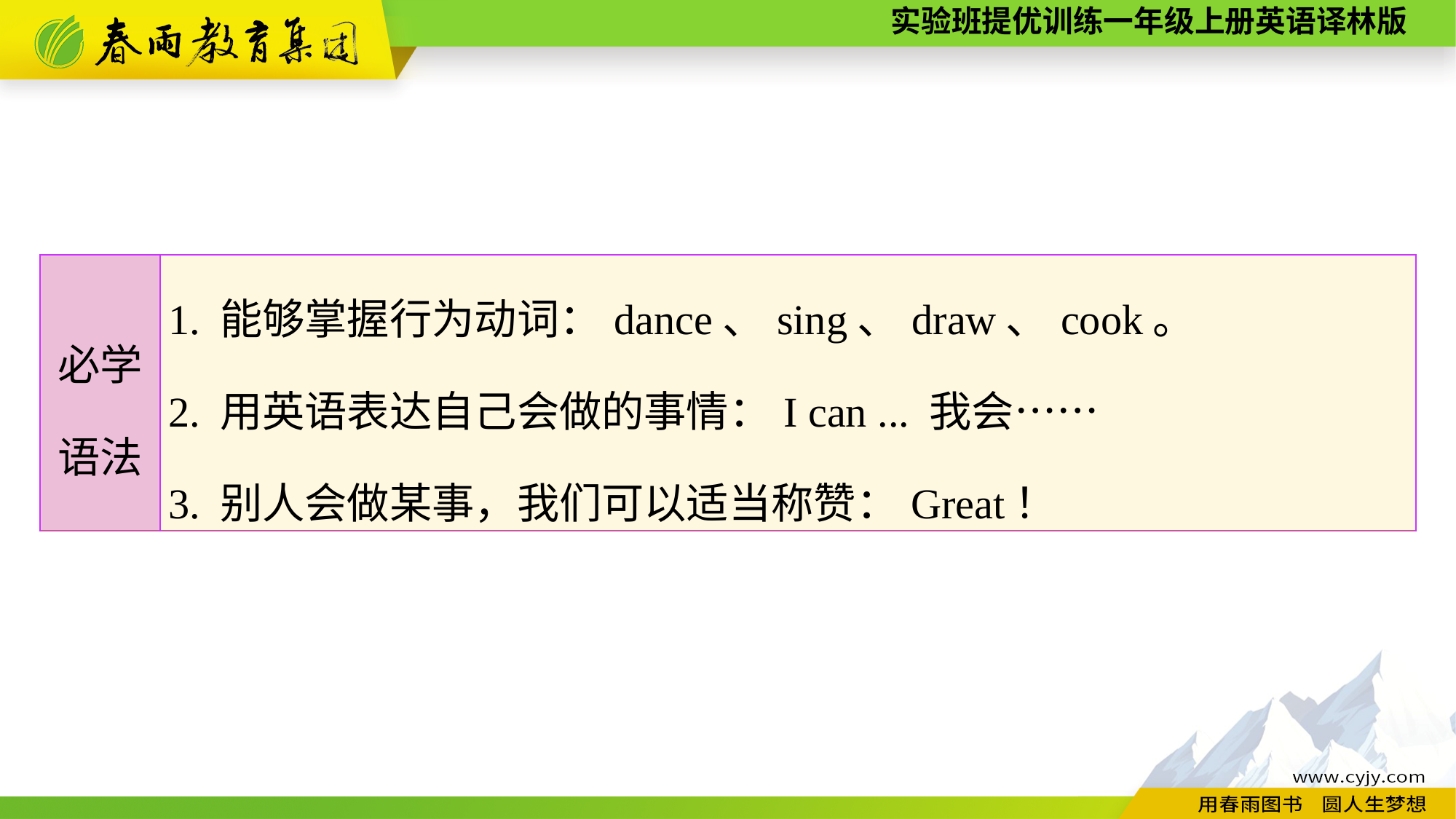

| 必学 语法 | 1. 能够掌握行为动词：dance、sing、draw、cook。 2. 用英语表达自己会做的事情：I can ... 我会…… 3. 别人会做某事，我们可以适当称赞：Great！ |
| --- | --- |